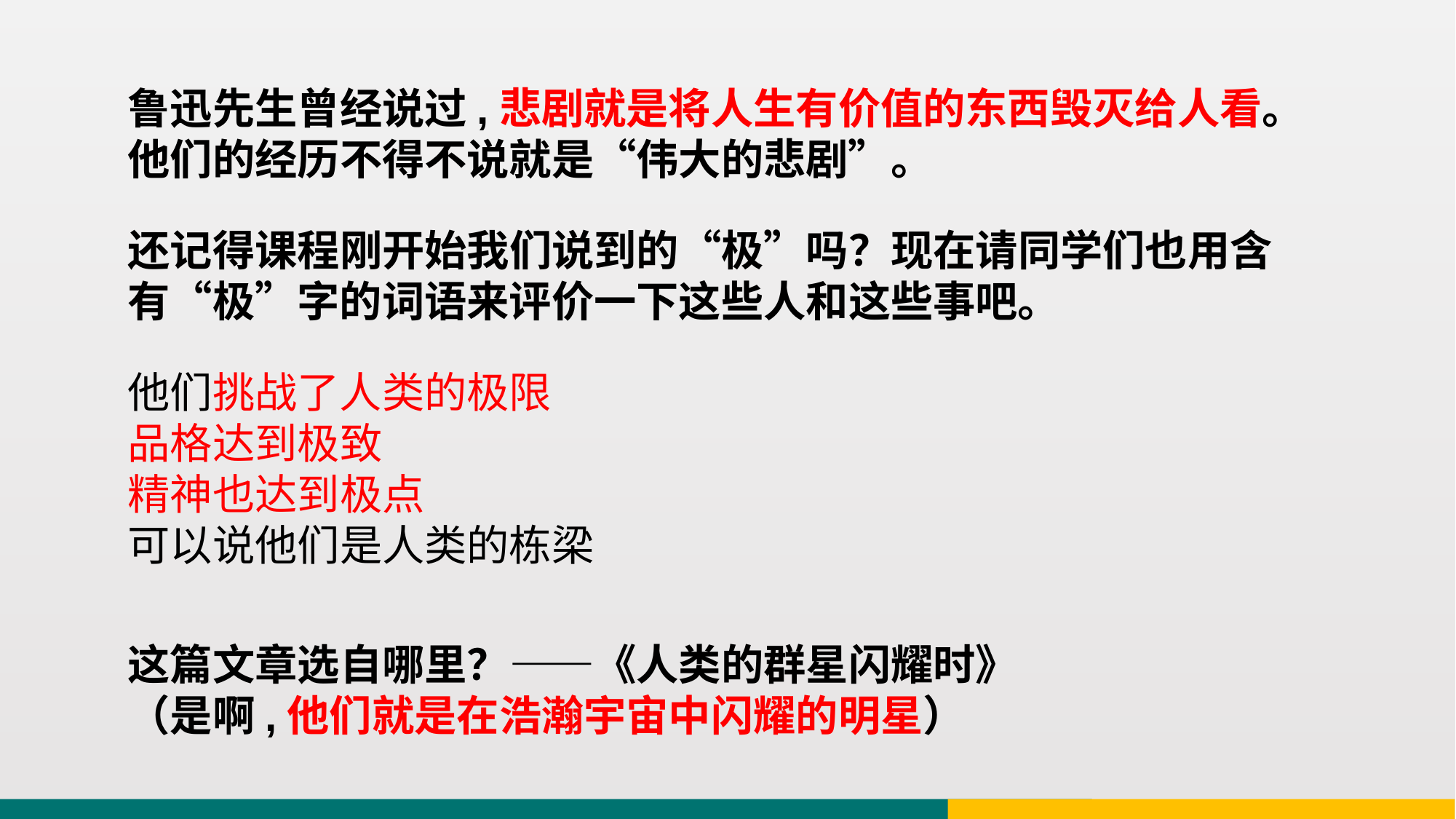

鲁迅先生曾经说过,悲剧就是将人生有价值的东西毁灭给人看。他们的经历不得不说就是“伟大的悲剧”。
还记得课程刚开始我们说到的“极”吗？现在请同学们也用含有“极”字的词语来评价一下这些人和这些事吧。
他们挑战了人类的极限
品格达到极致
精神也达到极点
可以说他们是人类的栋梁
这篇文章选自哪里？——《人类的群星闪耀时》
（是啊,他们就是在浩瀚宇宙中闪耀的明星）